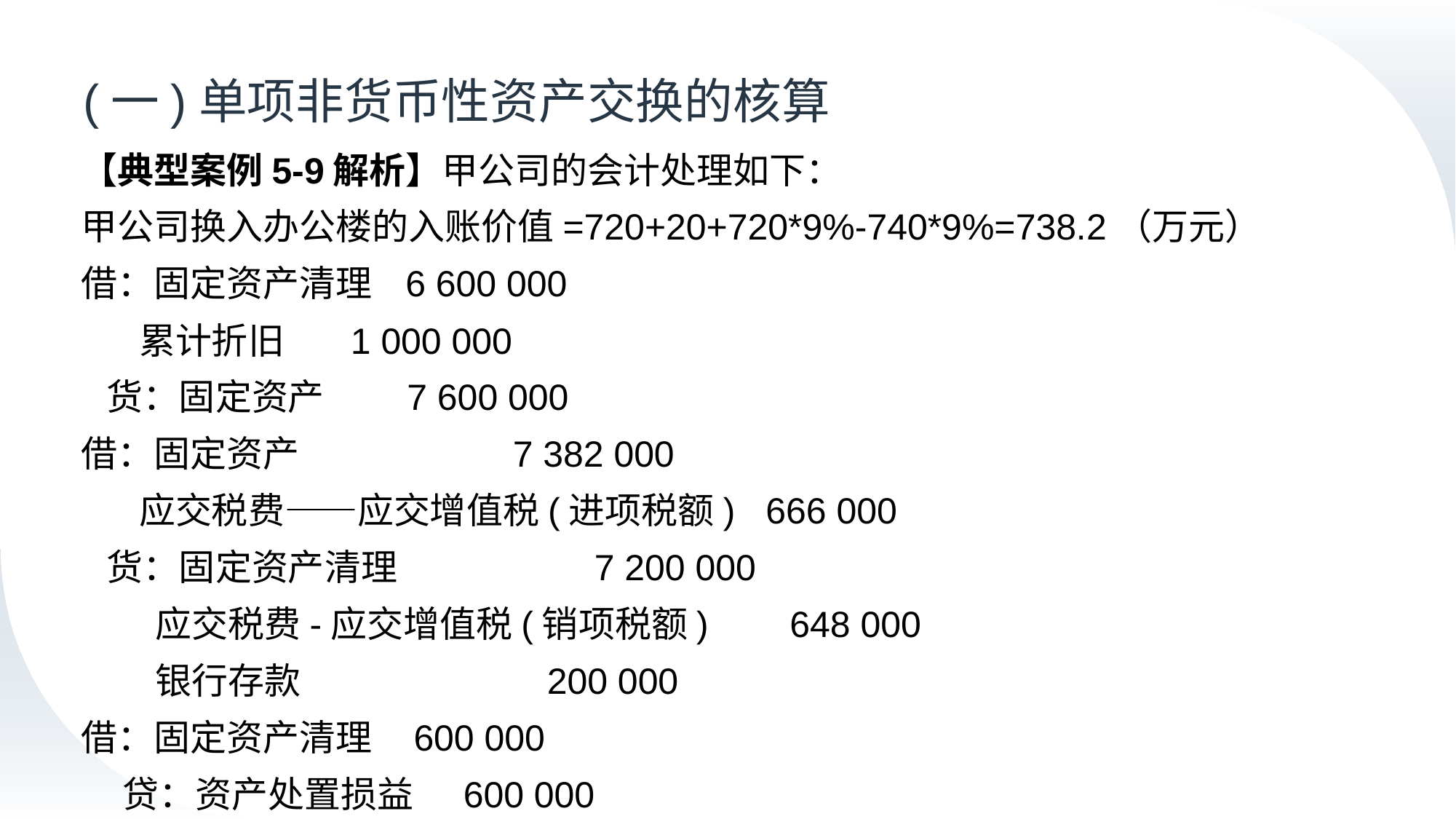

# (一)单项非货币性资产交换的核算
【典型案例5-9解析】甲公司的会计处理如下：
甲公司换入办公楼的入账价值=720+20+720*9%-740*9%=738.2（万元）
借：固定资产清理   6 600 000
      累计折旧       1 000 000
  货：固定资产         7 600 000
借：固定资产                         7 382 000
      应交税费——应交增值税(进项税额)   666 000
  货：固定资产清理                       7 200 000
        应交税费-应交增值税(销项税额)        648 000
        银行存款                             200 000
借：固定资产清理    600 000
    贷：资产处置损益     600 000